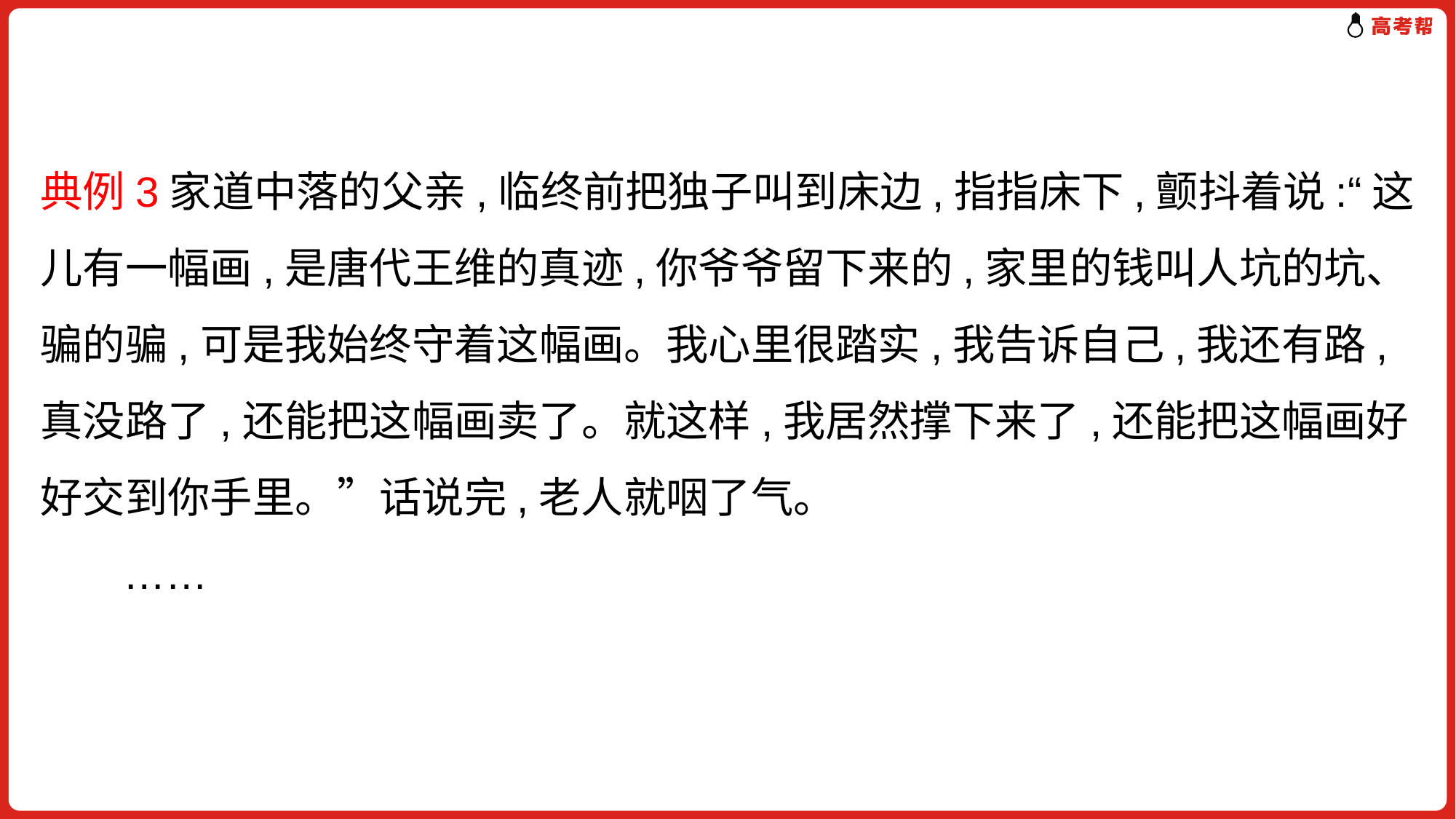

典例3家道中落的父亲,临终前把独子叫到床边,指指床下,颤抖着说:“这儿有一幅画,是唐代王维的真迹,你爷爷留下来的,家里的钱叫人坑的坑、骗的骗,可是我始终守着这幅画。我心里很踏实,我告诉自己,我还有路,真没路了,还能把这幅画卖了。就这样,我居然撑下来了,还能把这幅画好好交到你手里。”话说完,老人就咽了气。
       ……